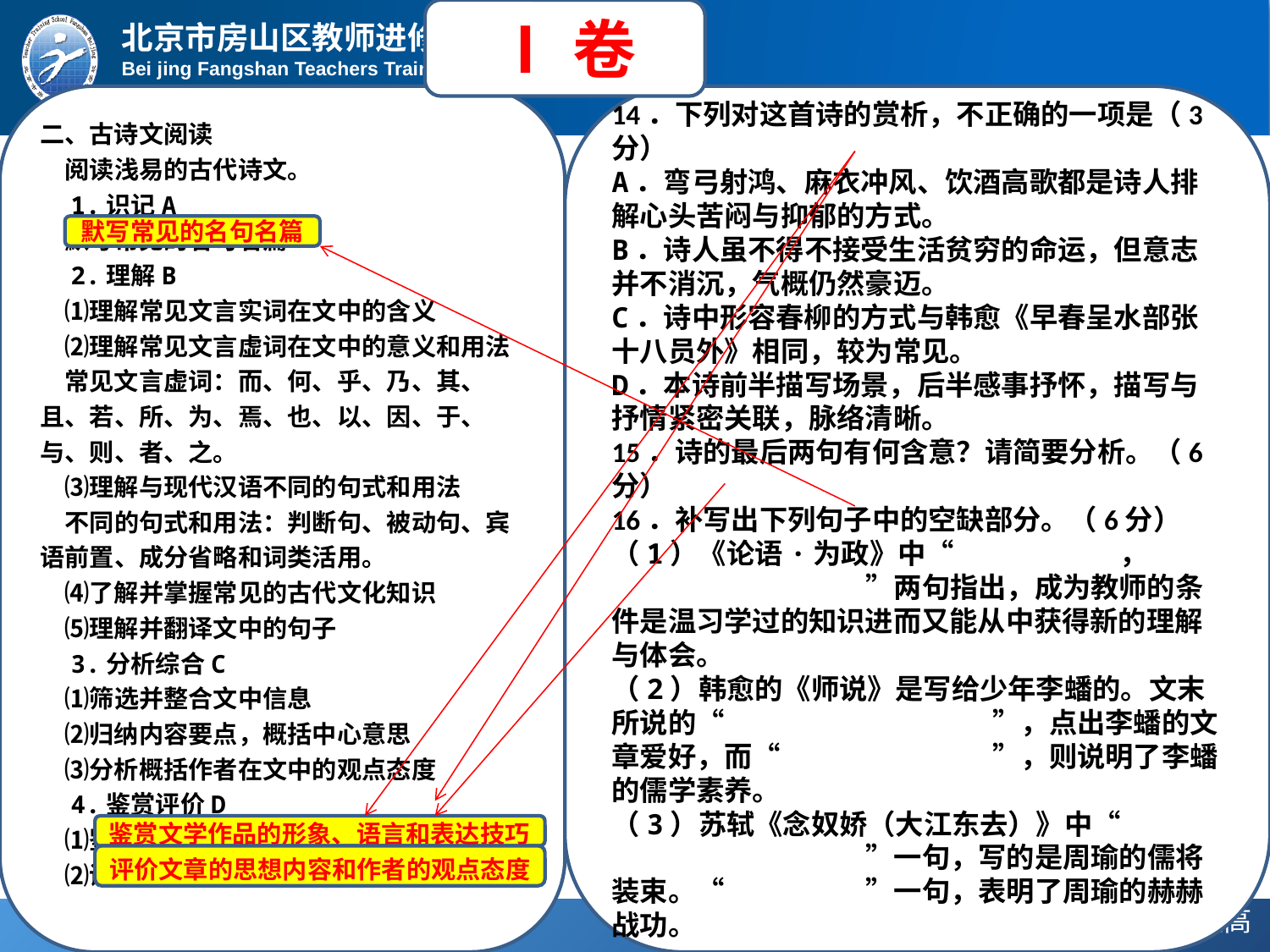

Ⅰ卷
二、古诗文阅读
　阅读浅易的古代诗文。
　1.识记A
　默写常见的名句名篇
　2.理解B
　⑴理解常见文言实词在文中的含义
　⑵理解常见文言虚词在文中的意义和用法
　常见文言虚词：而、何、乎、乃、其、且、若、所、为、焉、也、以、因、于、与、则、者、之。
　⑶理解与现代汉语不同的句式和用法
　不同的句式和用法：判断句、被动句、宾语前置、成分省略和词类活用。
　⑷了解并掌握常见的古代文化知识
　⑸理解并翻译文中的句子
　3.分析综合C
　⑴筛选并整合文中信息
　⑵归纳内容要点，概括中心意思
　⑶分析概括作者在文中的观点态度
　4.鉴赏评价D
　⑴鉴赏文学作品的形象、语言和表达技巧
　⑵评价文章的思想内容和作者的观点态度

14．下列对这首诗的赏析，不正确的一项是（3分）
A．弯弓射鸿、麻衣冲风、饮酒高歌都是诗人排解心头苦闷与抑郁的方式。
B．诗人虽不得不接受生活贫穷的命运，但意志并不消沉，气概仍然豪迈。
C．诗中形容春柳的方式与韩愈《早春呈水部张十八员外》相同，较为常见。
D．本诗前半描写场景，后半感事抒怀，描写与抒情紧密关联，脉络清晰。
15．诗的最后两句有何含意？请简要分析。（6分）
16．补写出下列句子中的空缺部分。（6分）
（1）《论语·为政》中“		，		”两句指出，成为教师的条件是温习学过的知识进而又能从中获得新的理解与体会。
（2）韩愈的《师说》是写给少年李蟠的。文末所说的“			”，点出李蟠的文章爱好，而“		”，则说明了李蟠的儒学素养。
（3）苏轼《念奴娇（大江东去）》中“		”一句，写的是周瑜的儒将装束。“		”一句，表明了周瑜的赫赫战功。
默写常见的名句名篇
鉴赏文学作品的形象、语言和表达技巧
评价文章的思想内容和作者的观点态度